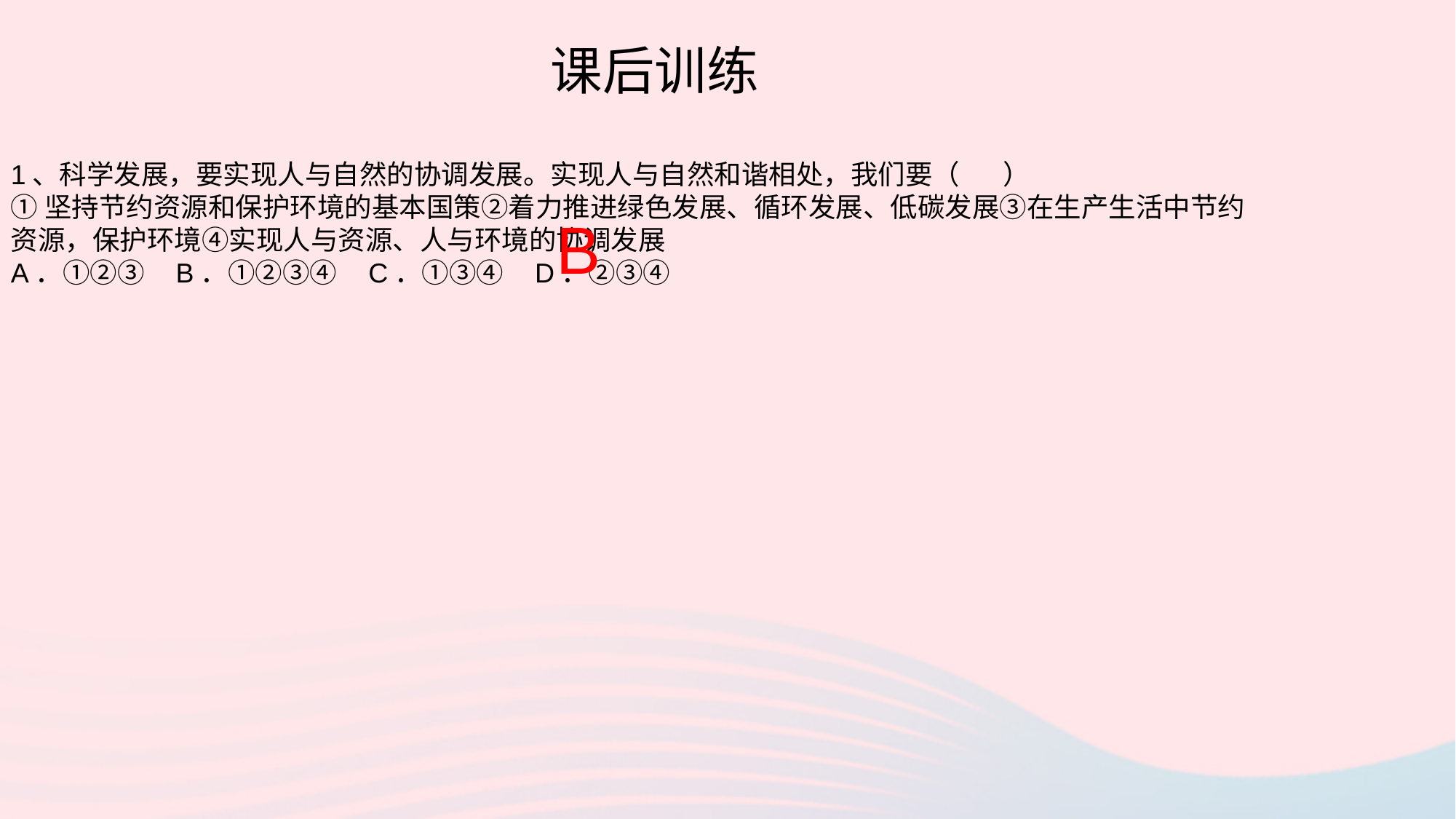

课后训练
1、科学发展，要实现人与自然的协调发展。实现人与自然和谐相处，我们要（       ）
①坚持节约资源和保护环境的基本国策②着力推进绿色发展、循环发展、低碳发展③在生产生活中节约资源，保护环境④实现人与资源、人与环境的协调发展
A．①②③    B．①②③④    C．①③④    D．②③④
B